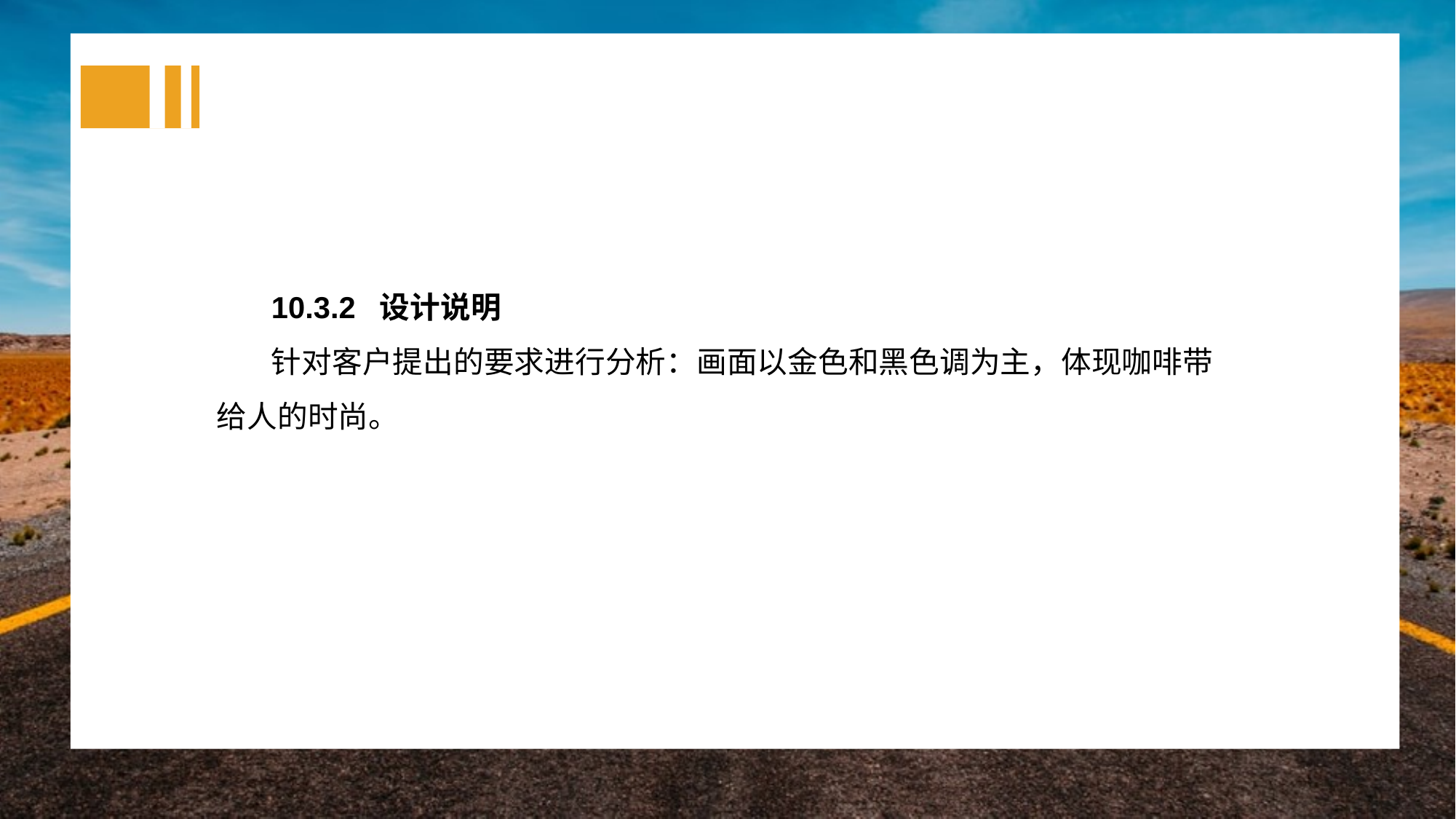

10.3.2  设计说明
针对客户提出的要求进行分析：画面以金色和黑色调为主，体现咖啡带给人的时尚。